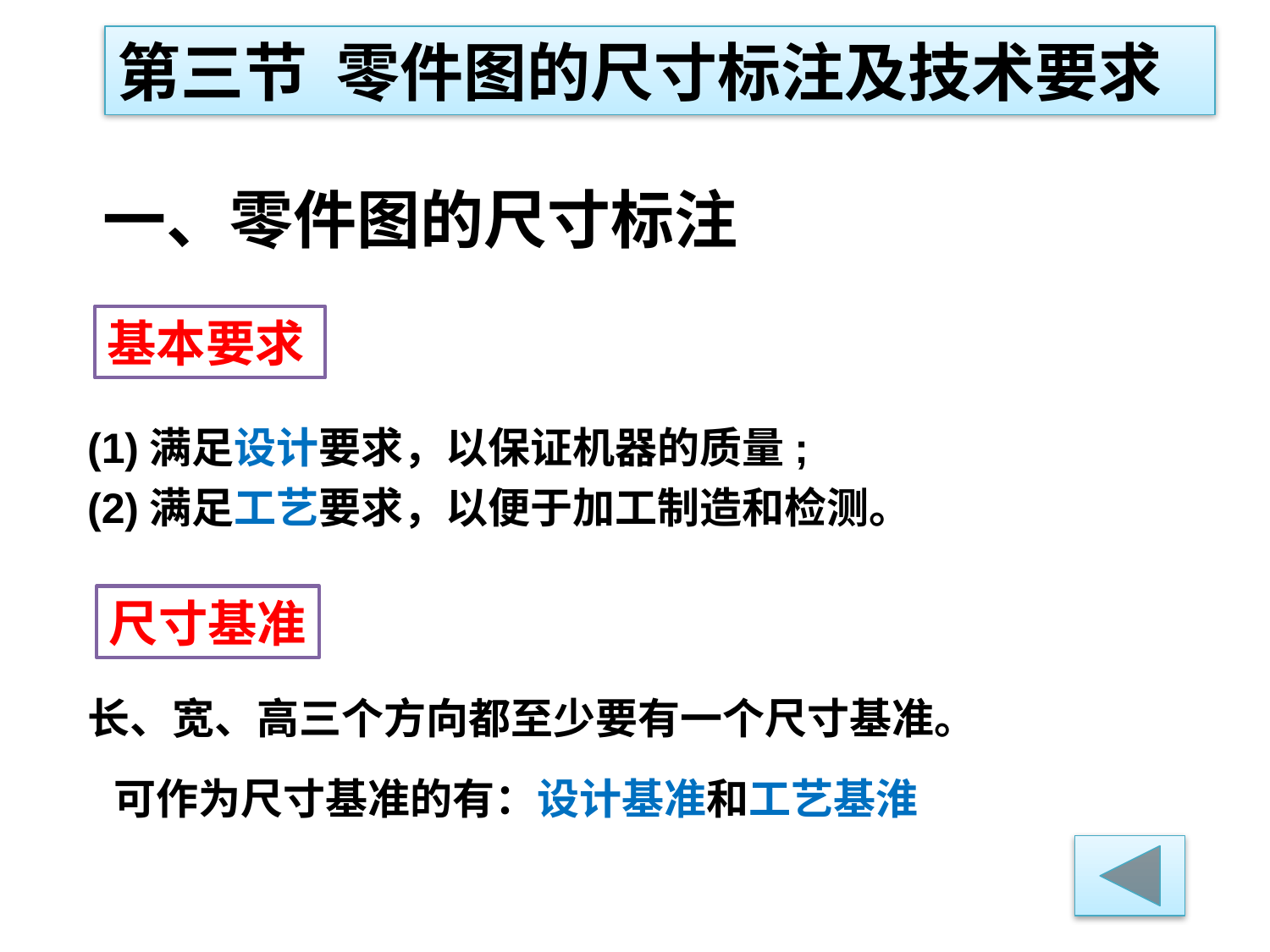

第三节  零件图的尺寸标注及技术要求
  一、零件图的尺寸标注
基本要求
(1)满足设计要求，以保证机器的质量;
(2)满足工艺要求，以便于加工制造和检测。
尺寸基准
长、宽、高三个方向都至少要有一个尺寸基准。
可作为尺寸基准的有：设计基准和工艺基淮